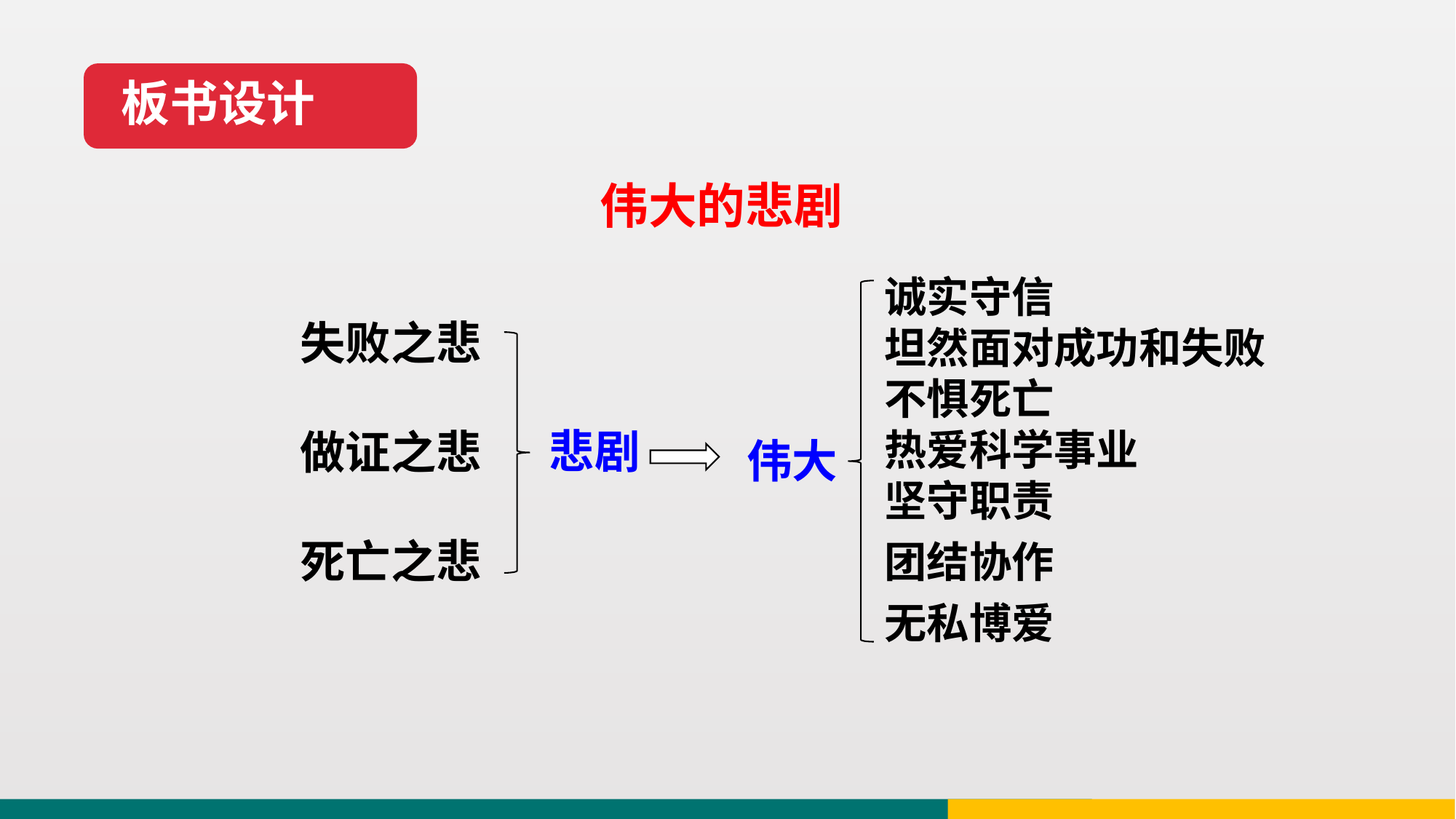

板书设计
伟大的悲剧
失败之悲
做证之悲
死亡之悲
诚实守信
坦然面对成功和失败
不惧死亡
热爱科学事业
坚守职责
团结协作
无私博爱

悲剧
伟大